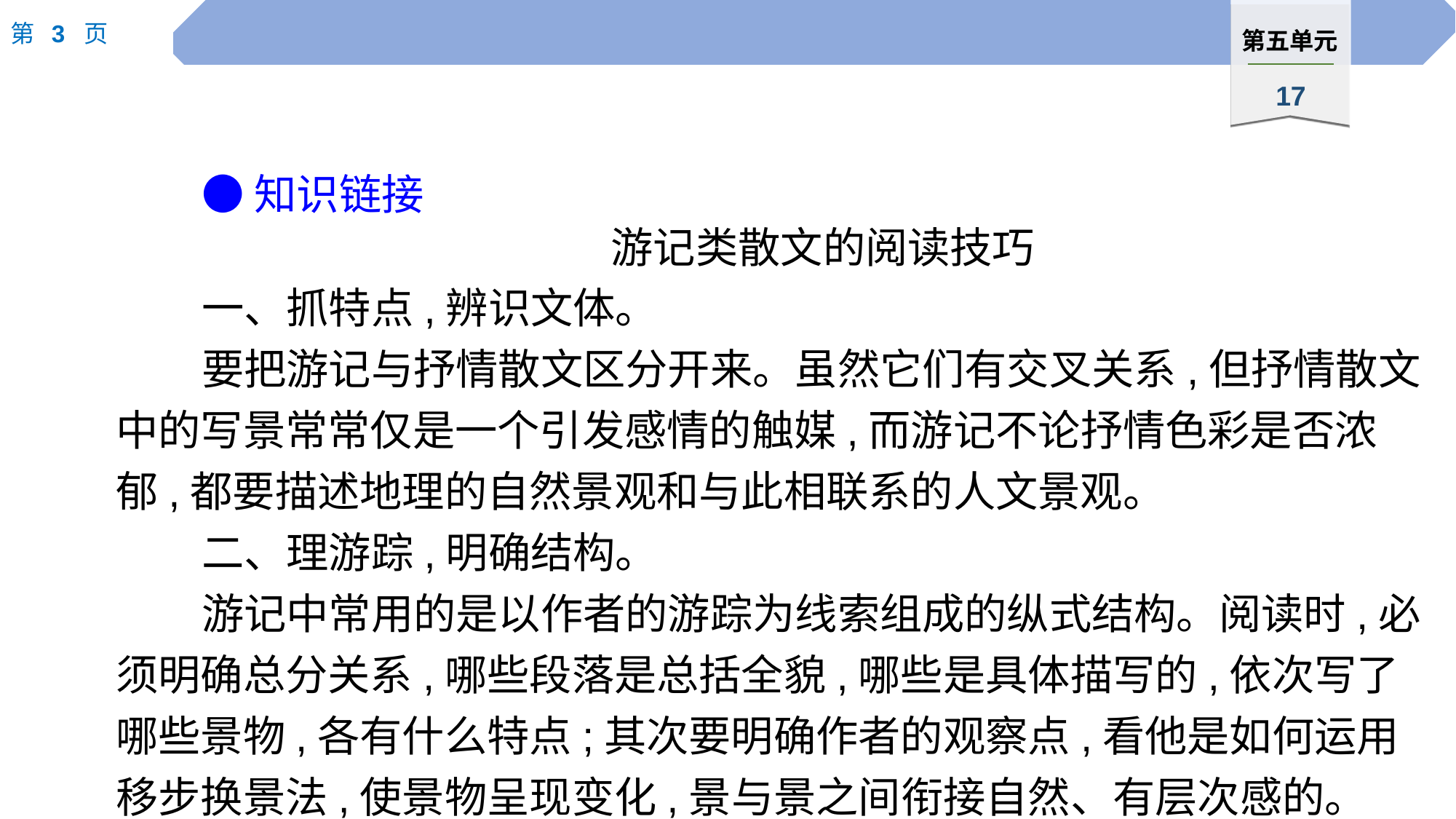

●知识链接
 游记类散文的阅读技巧
一、抓特点,辨识文体。
要把游记与抒情散文区分开来。虽然它们有交叉关系,但抒情散文中的写景常常仅是一个引发感情的触媒,而游记不论抒情色彩是否浓郁,都要描述地理的自然景观和与此相联系的人文景观。
二、理游踪,明确结构。
游记中常用的是以作者的游踪为线索组成的纵式结构。阅读时,必须明确总分关系,哪些段落是总括全貌,哪些是具体描写的,依次写了哪些景物,各有什么特点;其次要明确作者的观察点,看他是如何运用移步换景法,使景物呈现变化,景与景之间衔接自然、有层次感的。